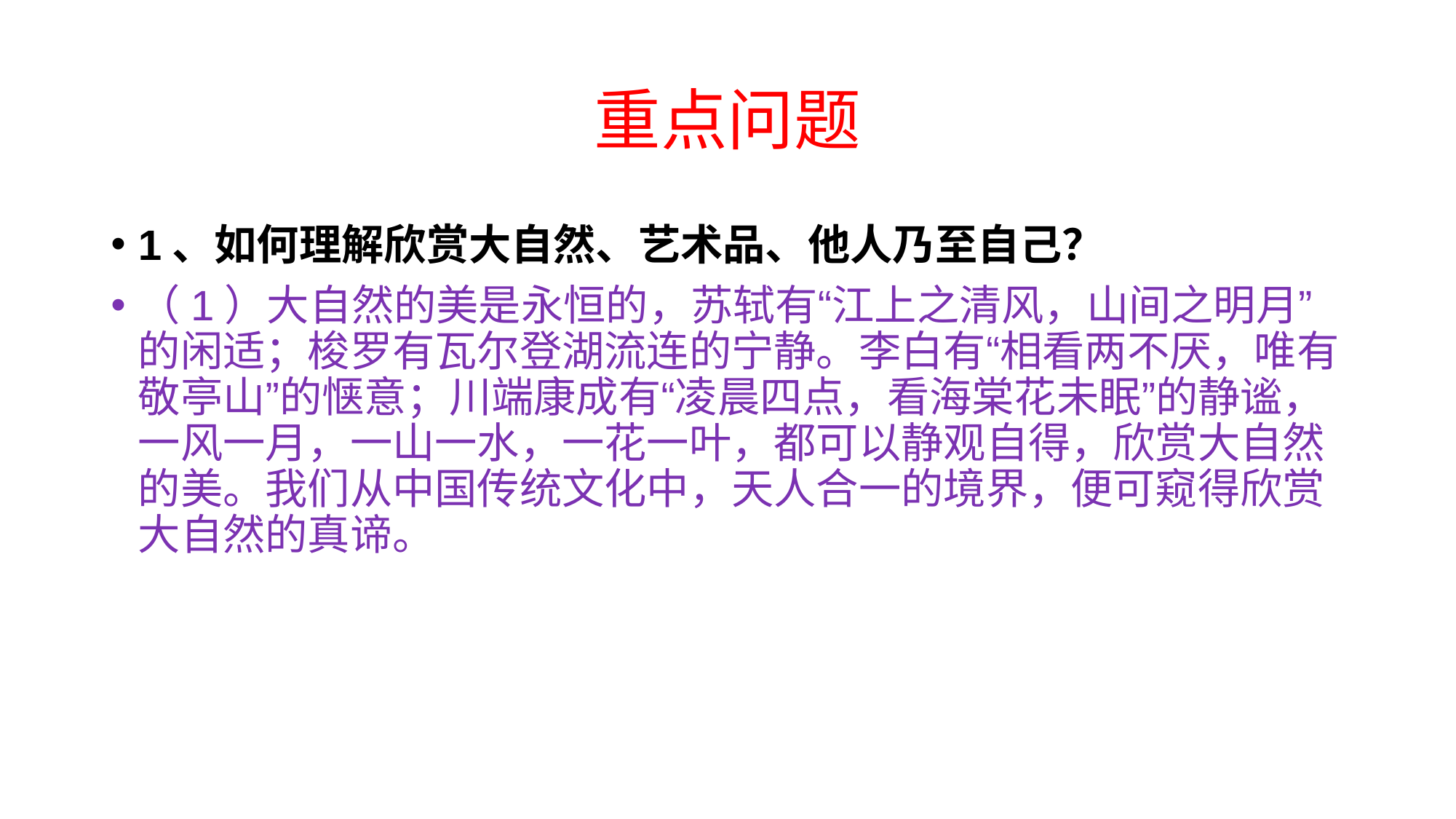

# 重点问题
1、如何理解欣赏大自然、艺术品、他人乃至自己？
（1）大自然的美是永恒的，苏轼有“江上之清风，山间之明月”的闲适；梭罗有瓦尔登湖流连的宁静。李白有“相看两不厌，唯有敬亭山”的惬意；川端康成有“凌晨四点，看海棠花未眠”的静谧，一风一月，一山一水，一花一叶，都可以静观自得，欣赏大自然的美。我们从中国传统文化中，天人合一的境界，便可窥得欣赏大自然的真谛。